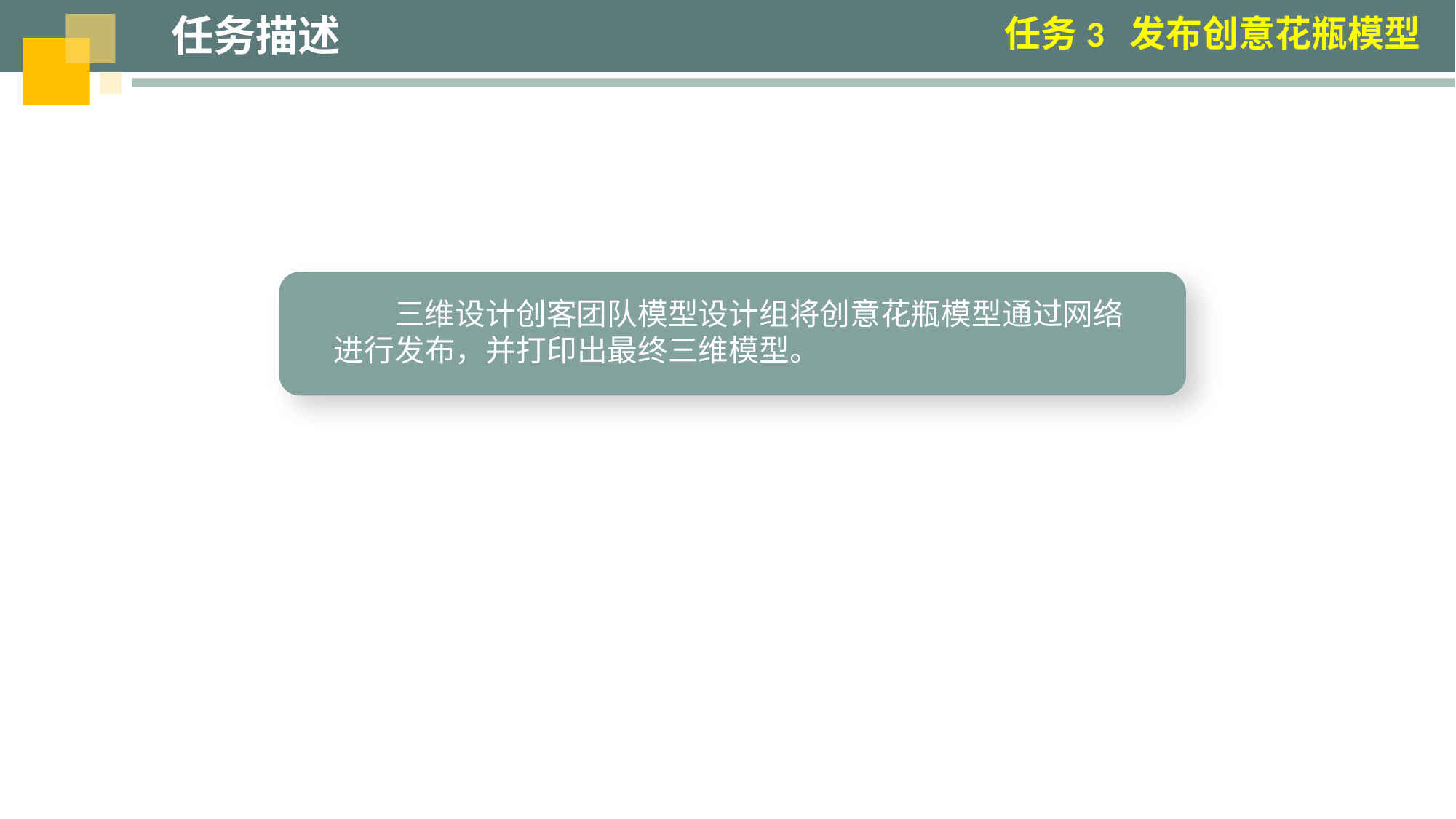

任务描述
任务3  发布创意花瓶模型

三维设计创客团队模型设计组将创意花瓶模型通过网络进行发布，并打印出最终三维模型。